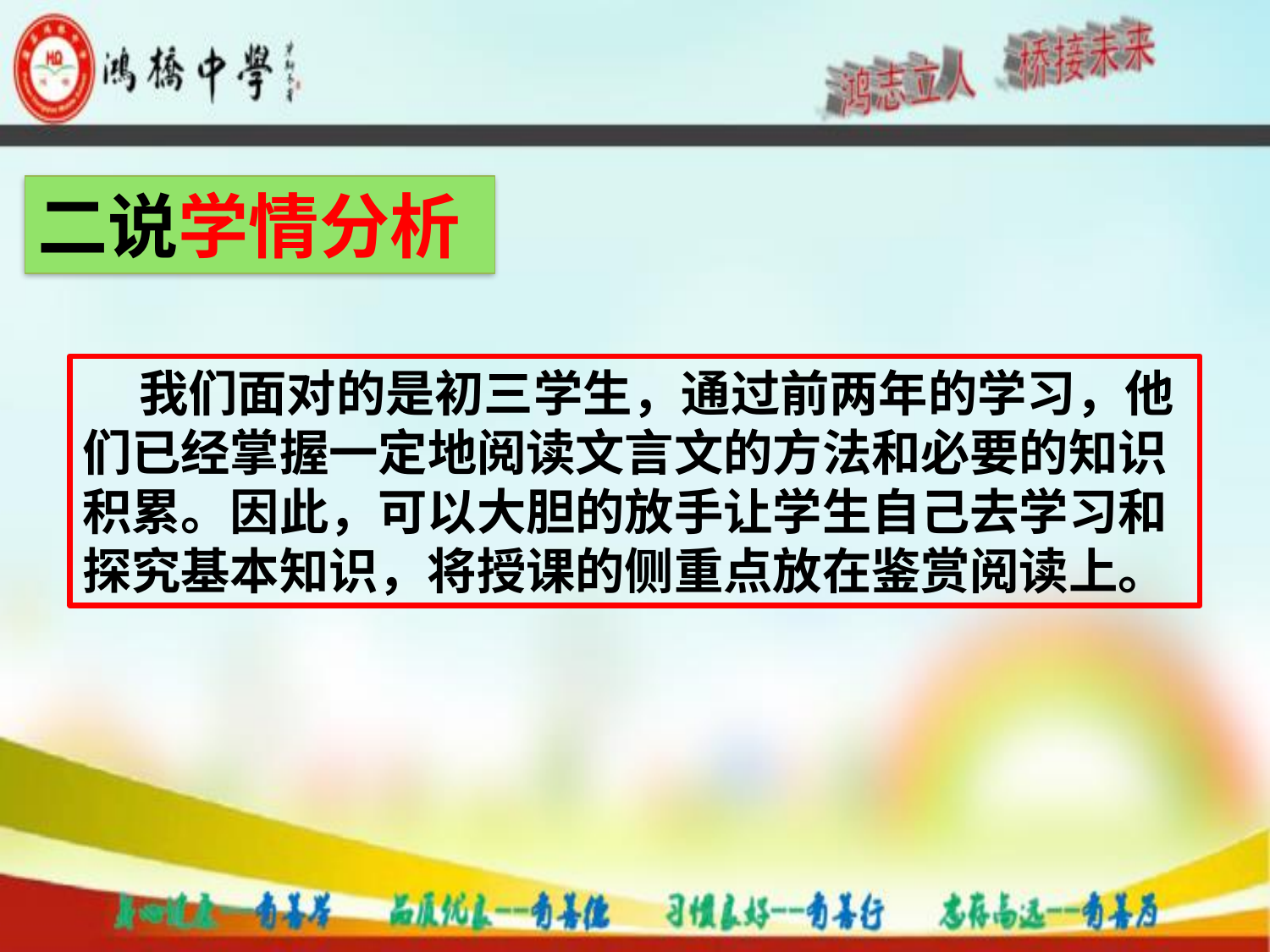

二说学情分析

    我们面对的是初三学生，通过前两年的学习，他们已经掌握一定地阅读文言文的方法和必要的知识积累。因此，可以大胆的放手让学生自己去学习和探究基本知识，将授课的侧重点放在鉴赏阅读上。